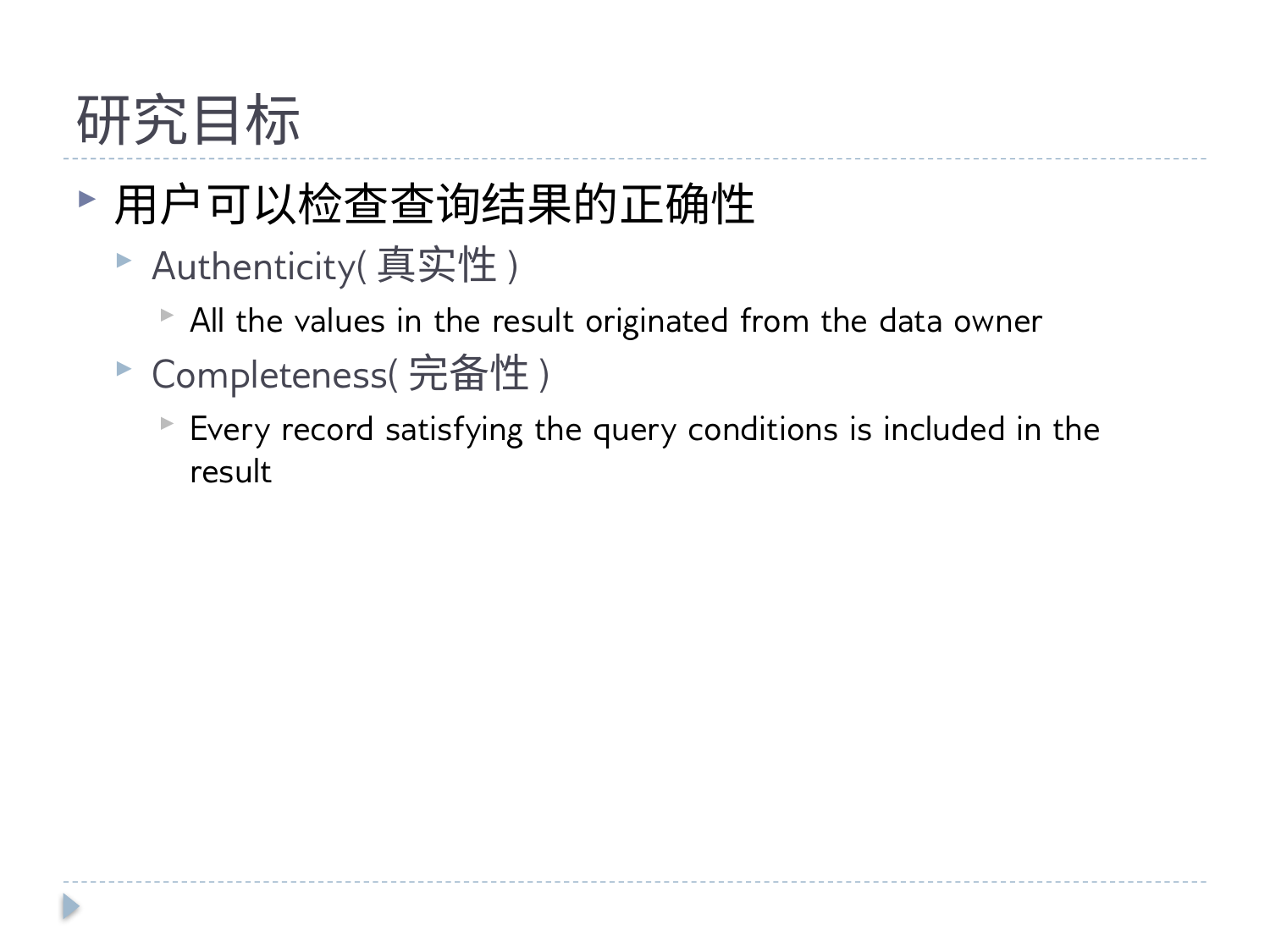

# 研究目标
用户可以检查查询结果的正确性
Authenticity(真实性)
All the values in the result originated from the data owner
Completeness(完备性)
Every record satisfying the query conditions is included in the result